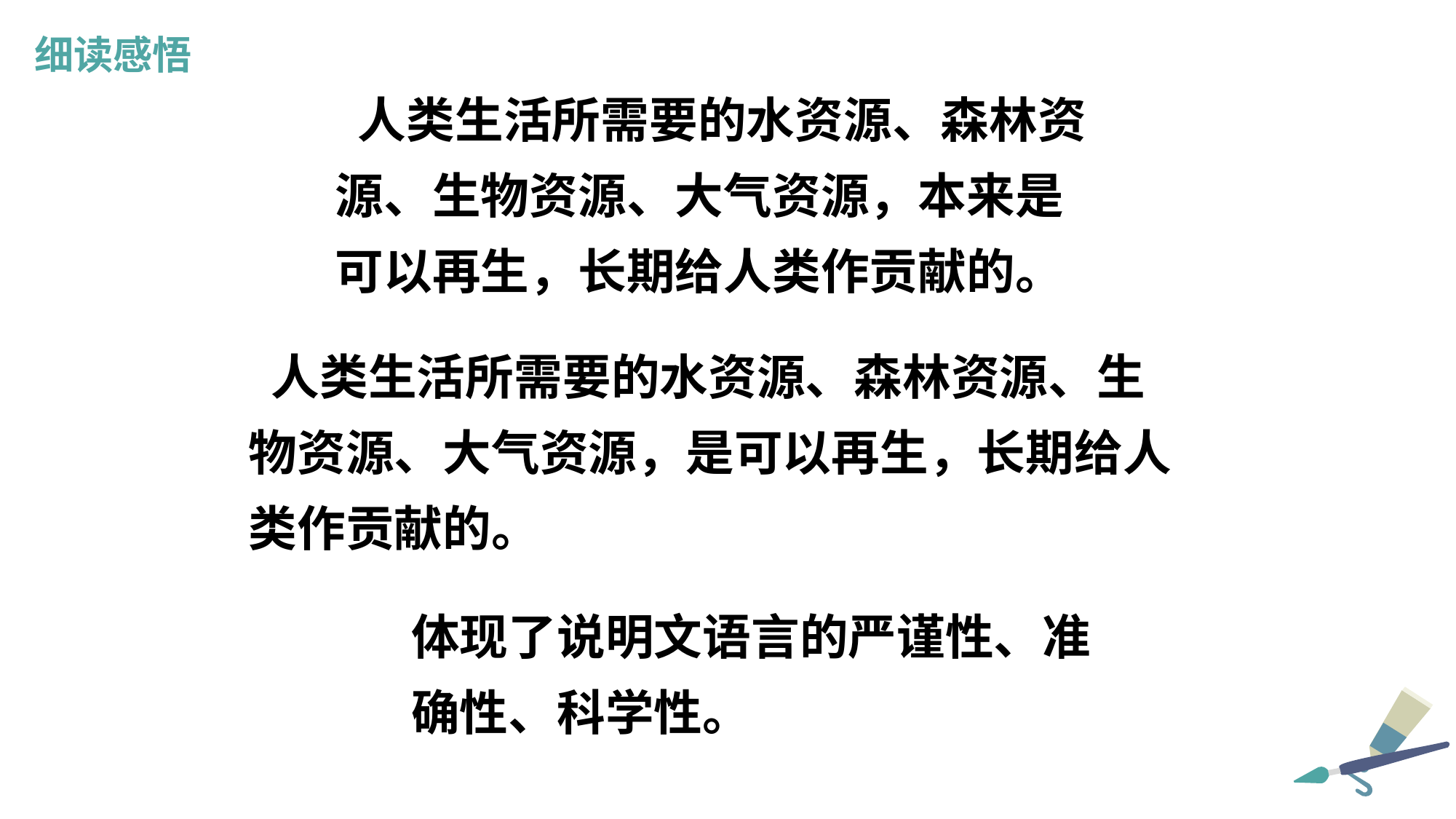

细读感悟
 人类生活所需要的水资源、森林资源、生物资源、大气资源，本来是可以再生，长期给人类作贡献的。
 人类生活所需要的水资源、森林资源、生物资源、大气资源，是可以再生，长期给人类作贡献的。
体现了说明文语言的严谨性、准确性、科学性。